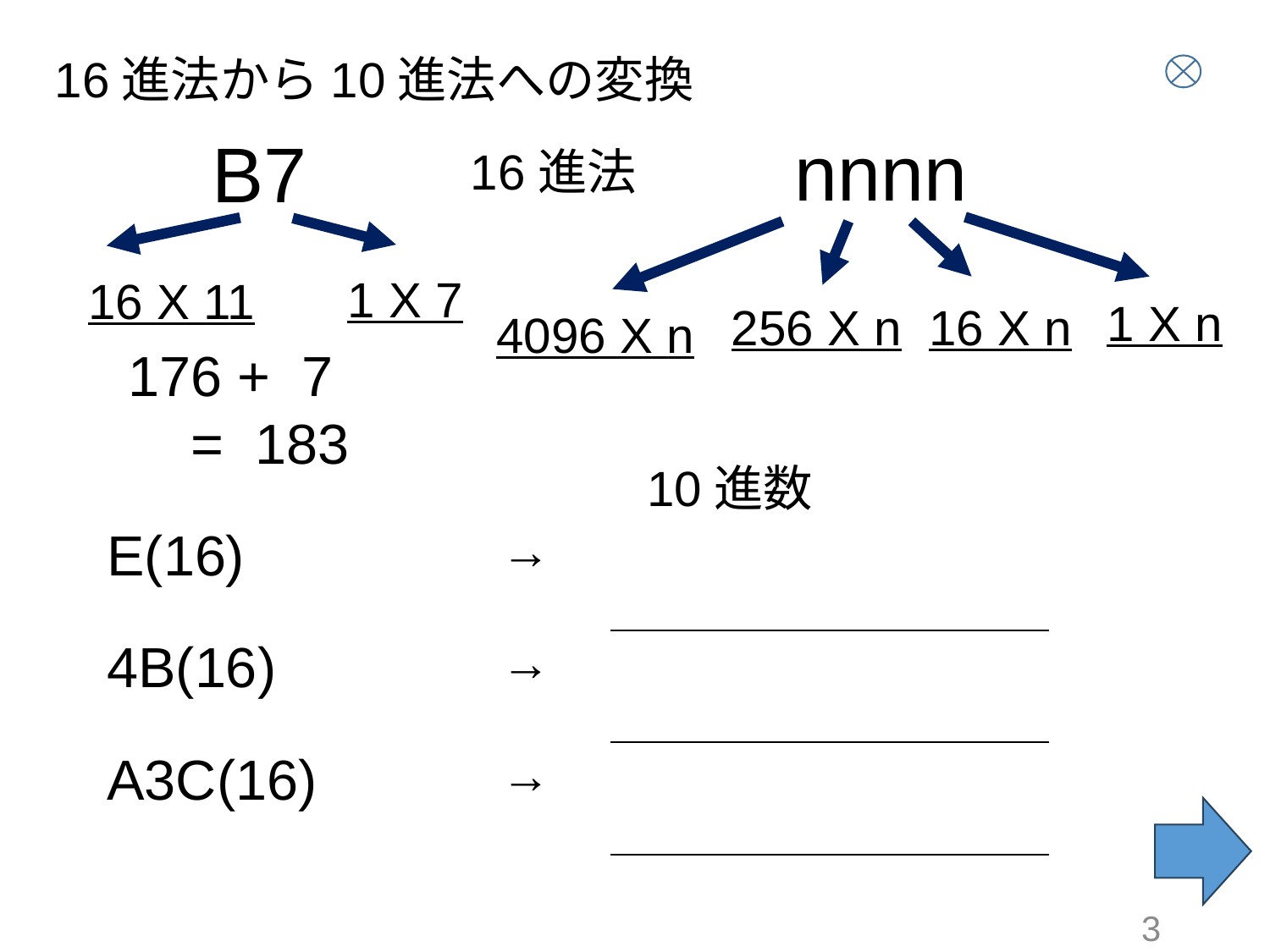

16進法から10進法への変換

nnnn
B7
16進法
1 X 7
16 X 11

1 X n
16 X n
256 X n
4096 X n
176 +  7
    =  183
10進数
| E(16) | → |  |
| --- | --- | --- |
| 4B(16) | → |  |
| A3C(16) | → |  |

3